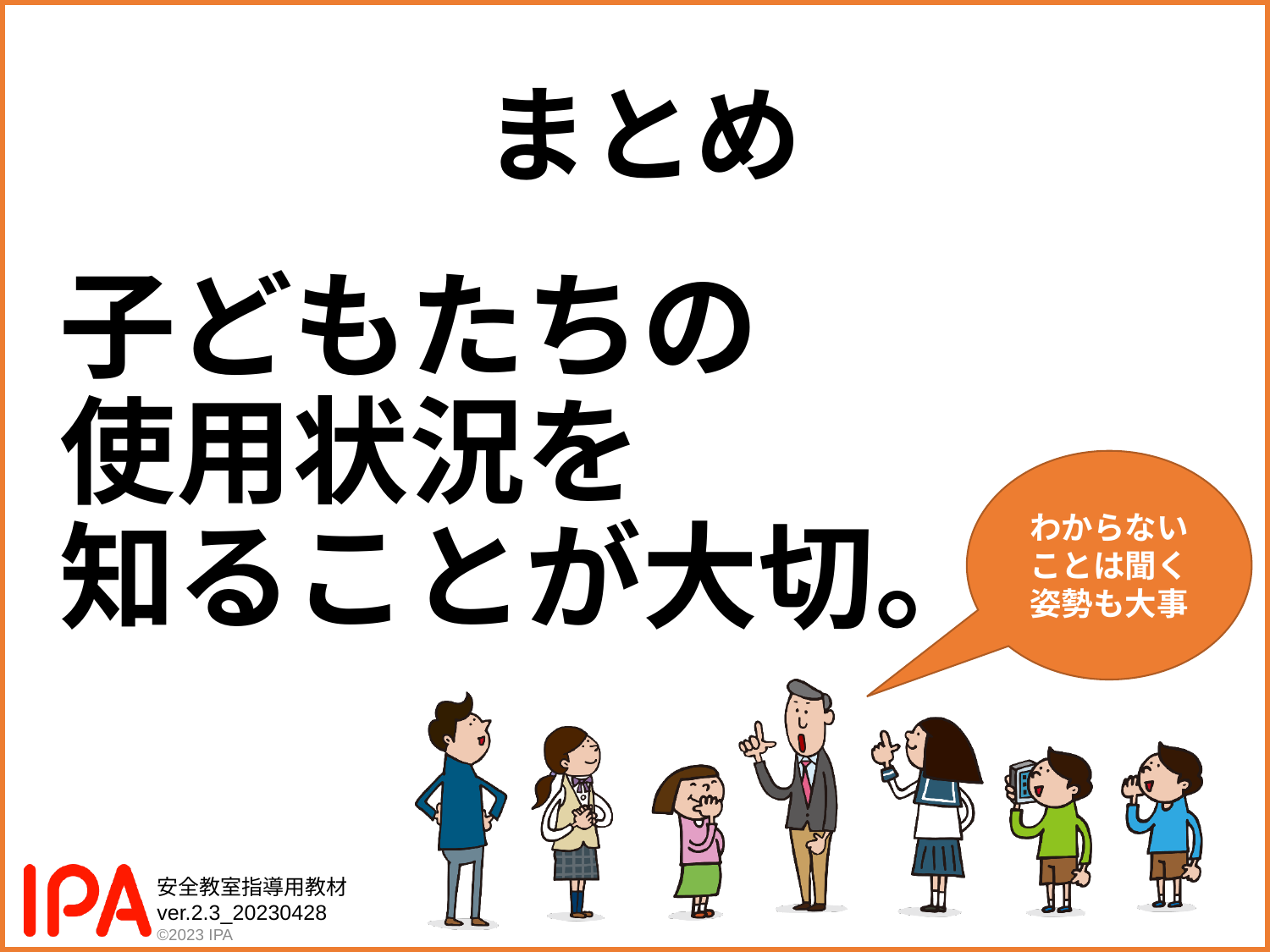

子どもたちの
使用状況を
知ることが大切。
わからないことは聞く姿勢も大事